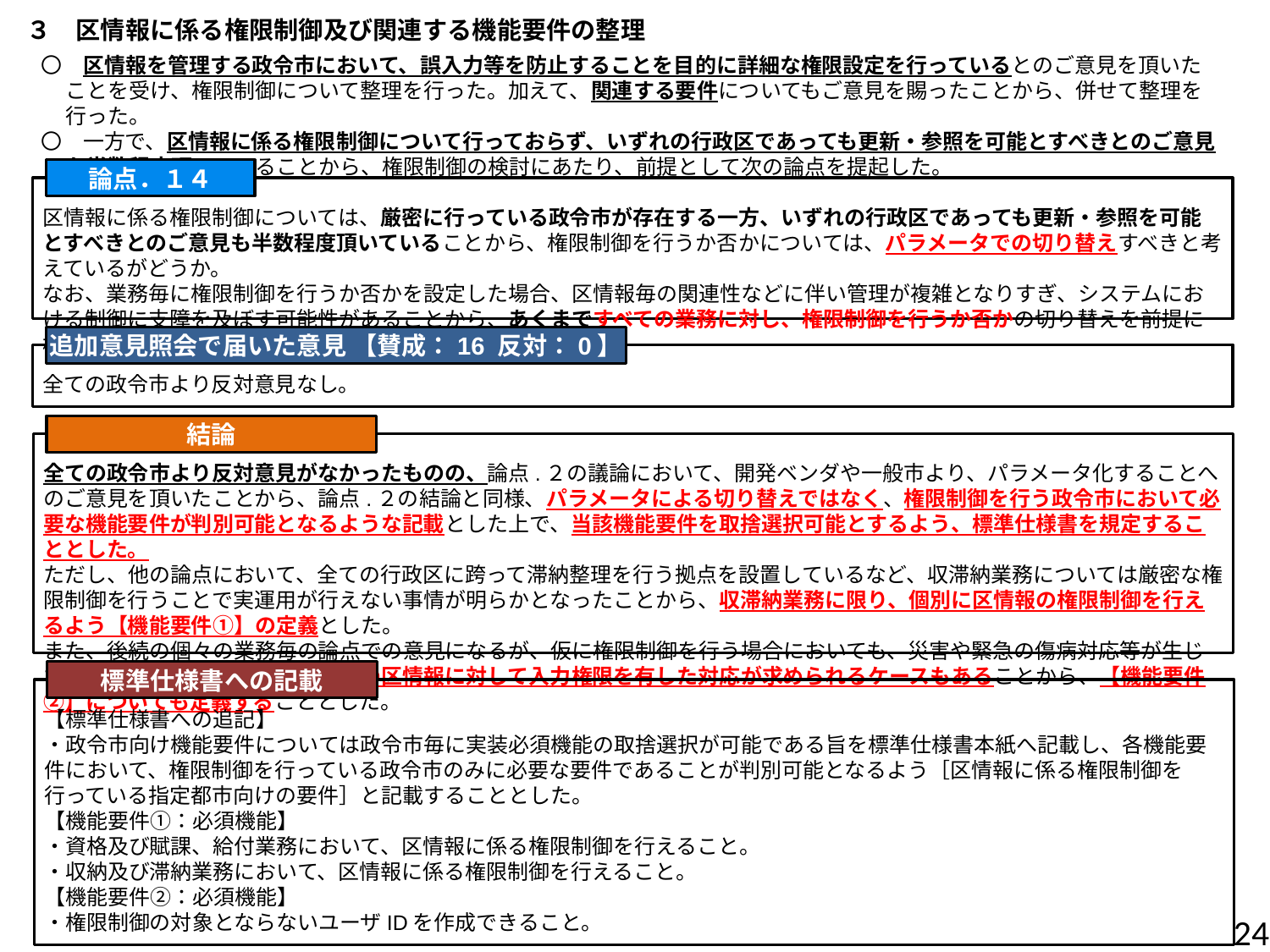

３　区情報に係る権限制御及び関連する機能要件の整理
〇　区情報を管理する政令市において、誤入力等を防止することを目的に詳細な権限設定を行っているとのご意見を頂いたことを受け、権限制御について整理を行った。加えて、関連する要件についてもご意見を賜ったことから、併せて整理を行った。
〇　一方で、区情報に係る権限制御について行っておらず、いずれの行政区であっても更新・参照を可能とすべきとのご意見も半数程度頂いていることから、権限制御の検討にあたり、前提として次の論点を提起した。

論点．１４

区情報に係る権限制御については、厳密に行っている政令市が存在する一方、いずれの行政区であっても更新・参照を可能とすべきとのご意見も半数程度頂いていることから、権限制御を行うか否かについては、パラメータでの切り替えすべきと考えているがどうか。
なお、業務毎に権限制御を行うか否かを設定した場合、区情報毎の関連性などに伴い管理が複雑となりすぎ、システムにおける制御に支障を及ぼす可能性があることから、あくまですべての業務に対し、権限制御を行うか否かの切り替えを前提に検討を進めたいと考えている。
追加意見照会で届いた意見 【賛成：16 反対：0】

全ての政令市より反対意見なし。
結論

全ての政令市より反対意見がなかったものの、論点.２の議論において、開発ベンダや一般市より、パラメータ化することへのご意見を頂いたことから、論点.２の結論と同様、パラメータによる切り替えではなく、権限制御を行う政令市において必要な機能要件が判別可能となるような記載とした上で、当該機能要件を取捨選択可能とするよう、標準仕様書を規定することとした。
ただし、他の論点において、全ての行政区に跨って滞納整理を行う拠点を設置しているなど、収滞納業務については厳密な権限制御を行うことで実運用が行えない事情が明らかとなったことから、収滞納業務に限り、個別に区情報の権限制御を行えるよう【機能要件①】の定義とした。
また、後続の個々の業務毎の論点での意見になるが、仮に権限制御を行う場合においても、災害や緊急の傷病対応等が生じた場合は、行政区に関わらず全ての区情報に対して入力権限を有した対応が求められるケースもあることから、【機能要件②】についても定義することとした。
標準仕様書への記載

【標準仕様書への追記】
・政令市向け機能要件については政令市毎に実装必須機能の取捨選択が可能である旨を標準仕様書本紙へ記載し、各機能要件において、権限制御を行っている政令市のみに必要な要件であることが判別可能となるよう［区情報に係る権限制御を行っている指定都市向けの要件］と記載することとした。
【機能要件①：必須機能】
・資格及び賦課、給付業務において、区情報に係る権限制御を行えること。
・収納及び滞納業務において、区情報に係る権限制御を行えること。
【機能要件②：必須機能】
・権限制御の対象とならないユーザIDを作成できること。
24